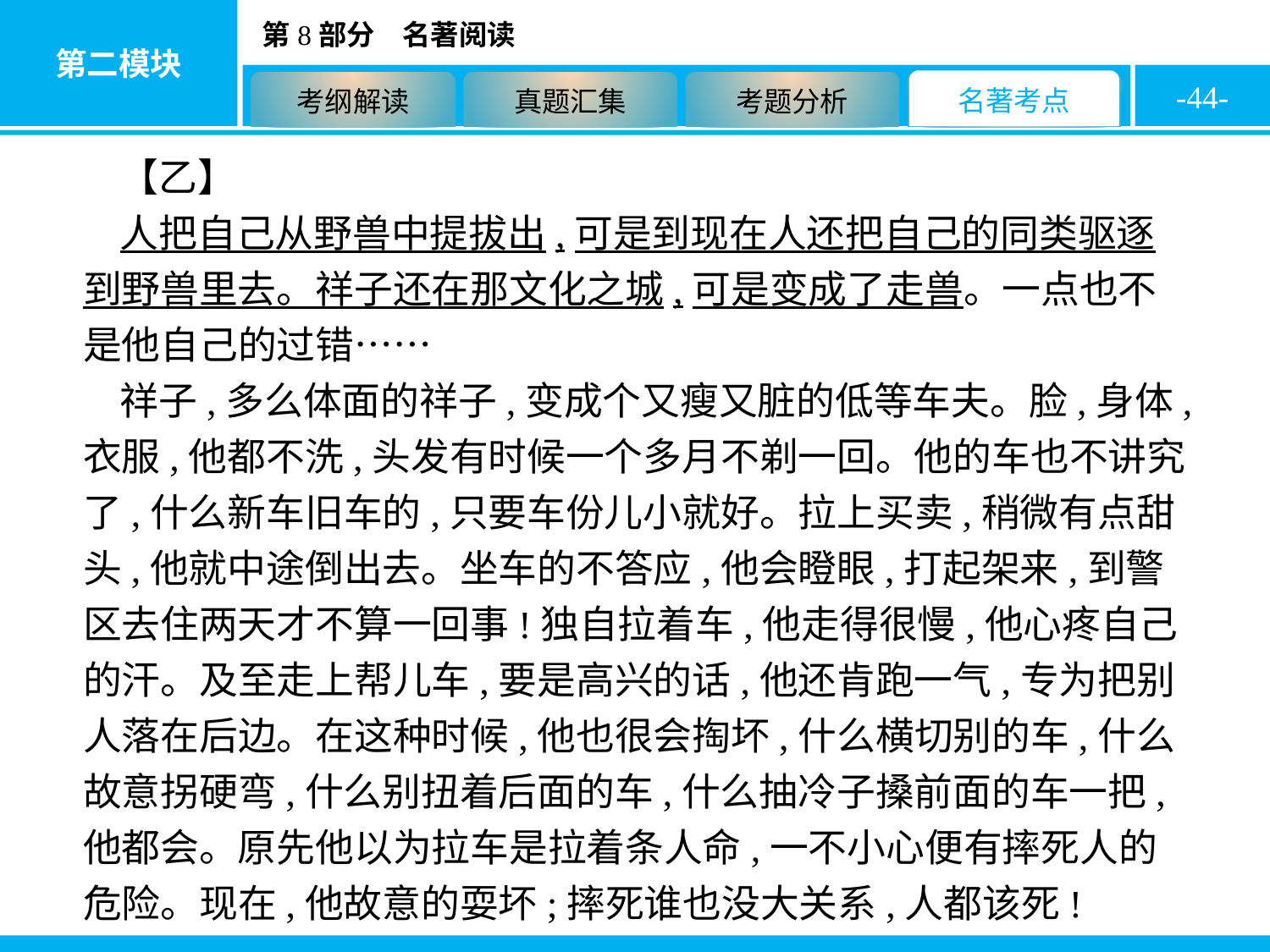

-44-
【乙】
人把自己从野兽中提拔出,可是到现在人还把自己的同类驱逐到野兽里去。祥子还在那文化之城,可是变成了走兽。一点也不是他自己的过错……
祥子,多么体面的祥子,变成个又瘦又脏的低等车夫。脸,身体,衣服,他都不洗,头发有时候一个多月不剃一回。他的车也不讲究了,什么新车旧车的,只要车份儿小就好。拉上买卖,稍微有点甜头,他就中途倒出去。坐车的不答应,他会瞪眼,打起架来,到警区去住两天才不算一回事!独自拉着车,他走得很慢,他心疼自己的汗。及至走上帮儿车,要是高兴的话,他还肯跑一气,专为把别人落在后边。在这种时候,他也很会掏坏,什么横切别的车,什么故意拐硬弯,什么别扭着后面的车,什么抽冷子搡前面的车一把,他都会。原先他以为拉车是拉着条人命,一不小心便有摔死人的危险。现在,他故意的耍坏;摔死谁也没大关系,人都该死!